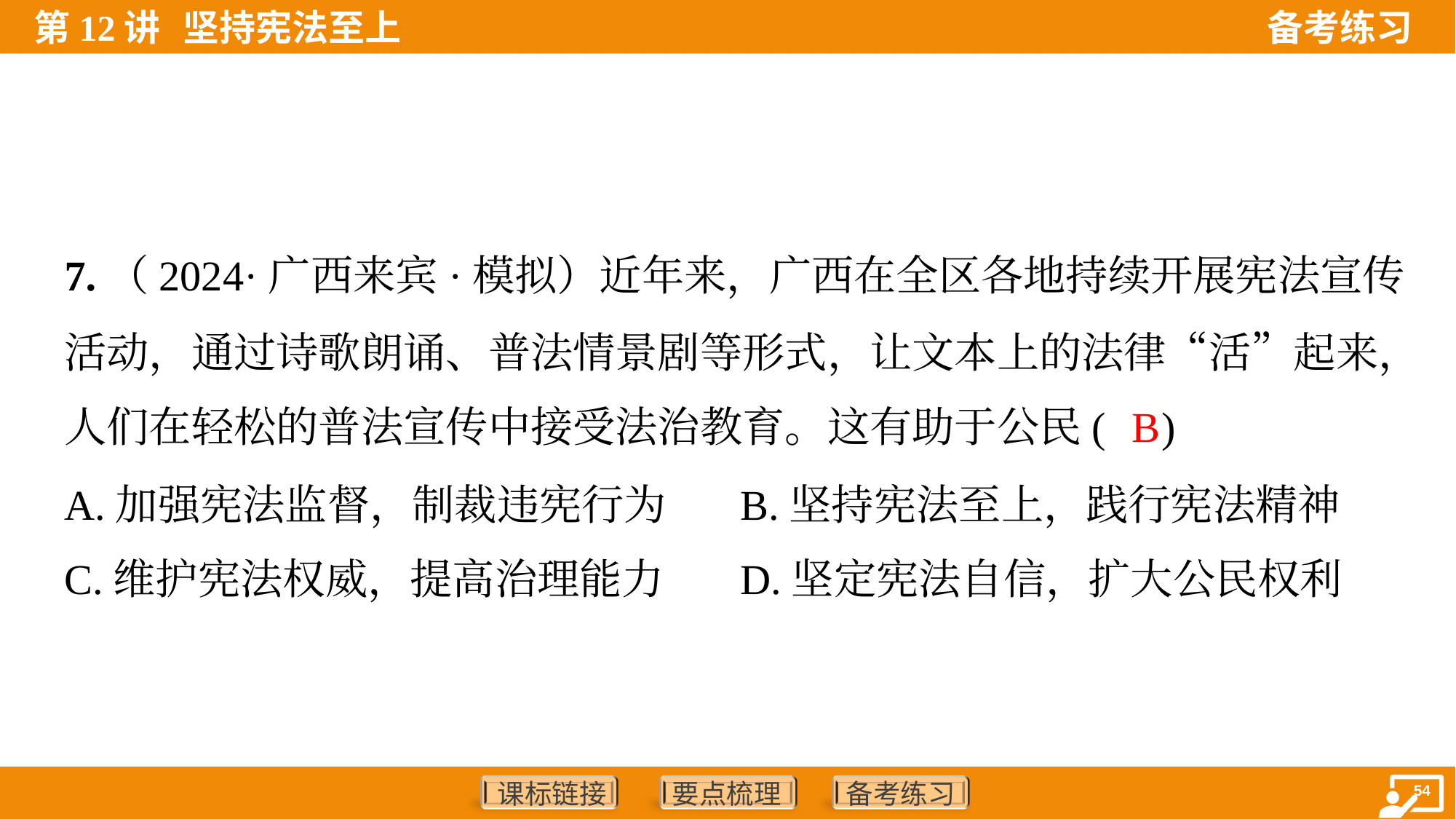

7.（2024·广西来宾·模拟）近年来，广西在全区各地持续开展宪法宣传
活动，通过诗歌朗诵、普法情景剧等形式，让文本上的法律“活”起来，
人们在轻松的普法宣传中接受法治教育。这有助于公民(     )
B
A.加强宪法监督，制裁违宪行为	B.坚持宪法至上，践行宪法精神
C.维护宪法权威，提高治理能力	D.坚定宪法自信，扩大公民权利